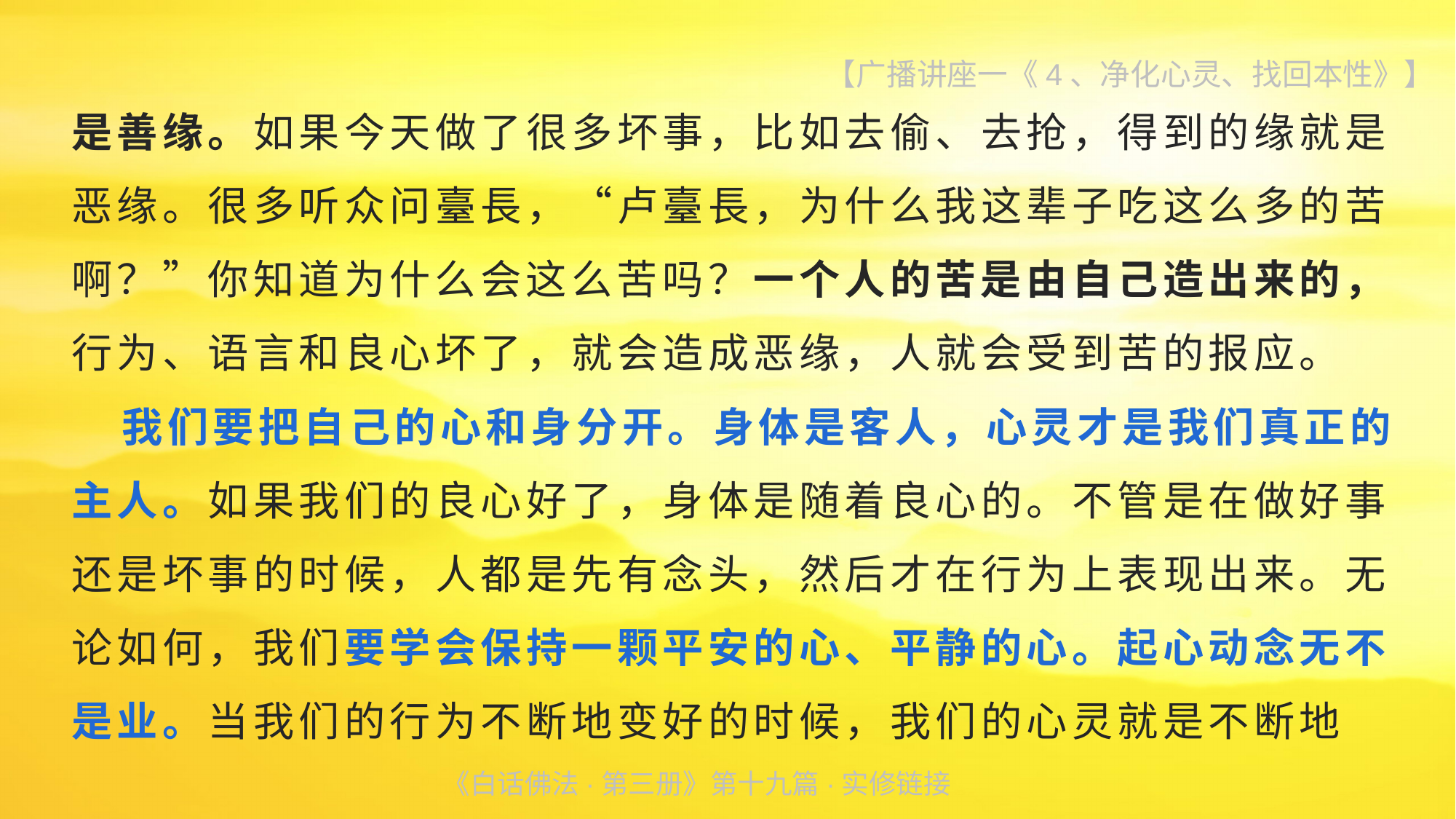

【广播讲座一《4、净化心灵、找回本性》】
是善缘。如果今天做了很多坏事，比如去偷、去抢，得到的缘就是恶缘。很多听众问臺長，“卢臺長，为什么我这辈子吃这么多的苦啊？”你知道为什么会这么苦吗？一个人的苦是由自己造出来的，行为、语言和良心坏了，就会造成恶缘，人就会受到苦的报应。
   我们要把自己的心和身分开。身体是客人，心灵才是我们真正的主人。如果我们的良心好了，身体是随着良心的。不管是在做好事还是坏事的时候，人都是先有念头，然后才在行为上表现出来。无论如何，我们要学会保持一颗平安的心、平静的心。起心动念无不是业。当我们的行为不断地变好的时候，我们的心灵就是不断地
《白话佛法·第三册》第十九篇·实修链接